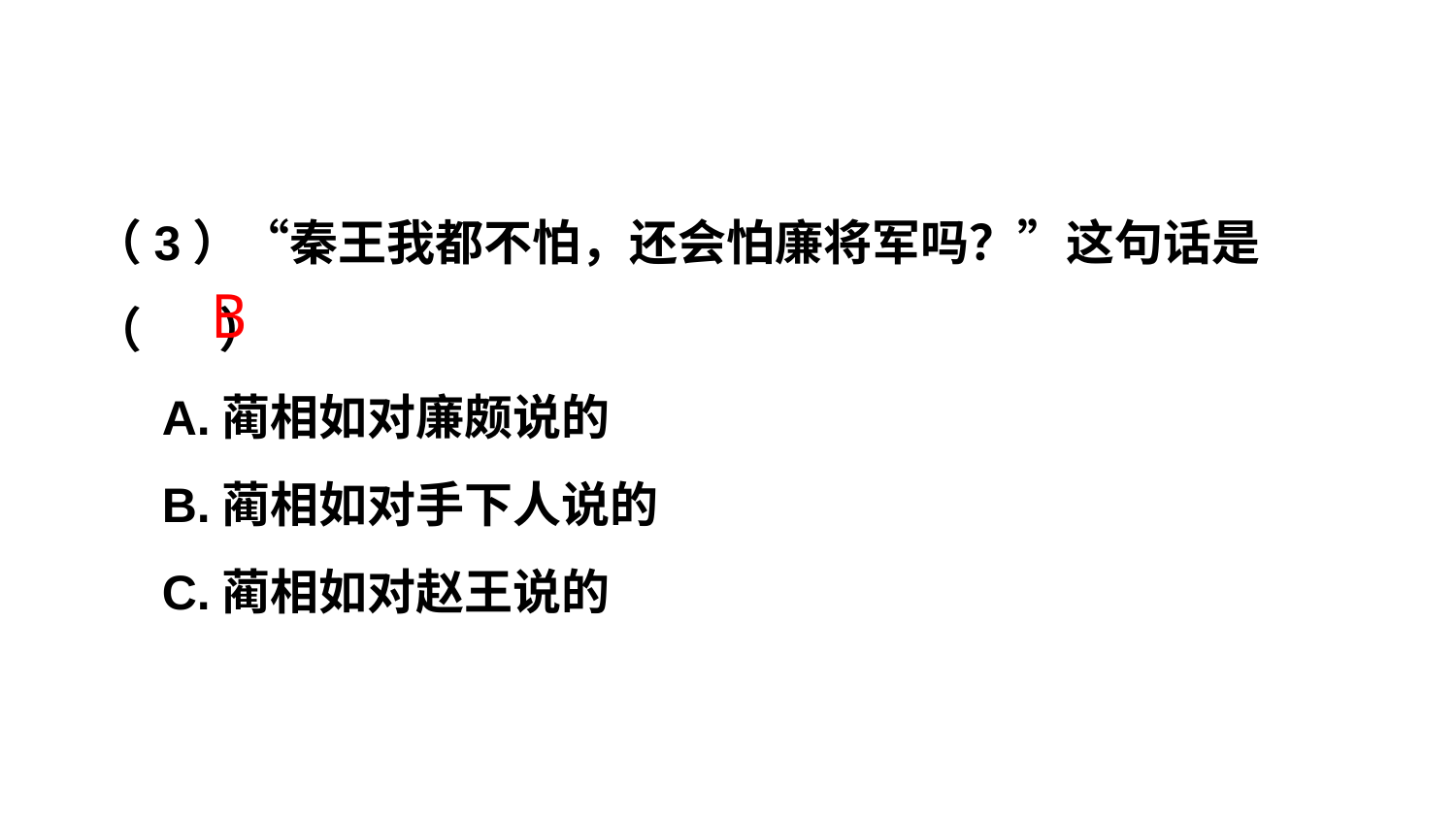

（3）“秦王我都不怕，还会怕廉将军吗？”这句话是（       ）
     A.蔺相如对廉颇说的
     B.蔺相如对手下人说的
     C.蔺相如对赵王说的
B